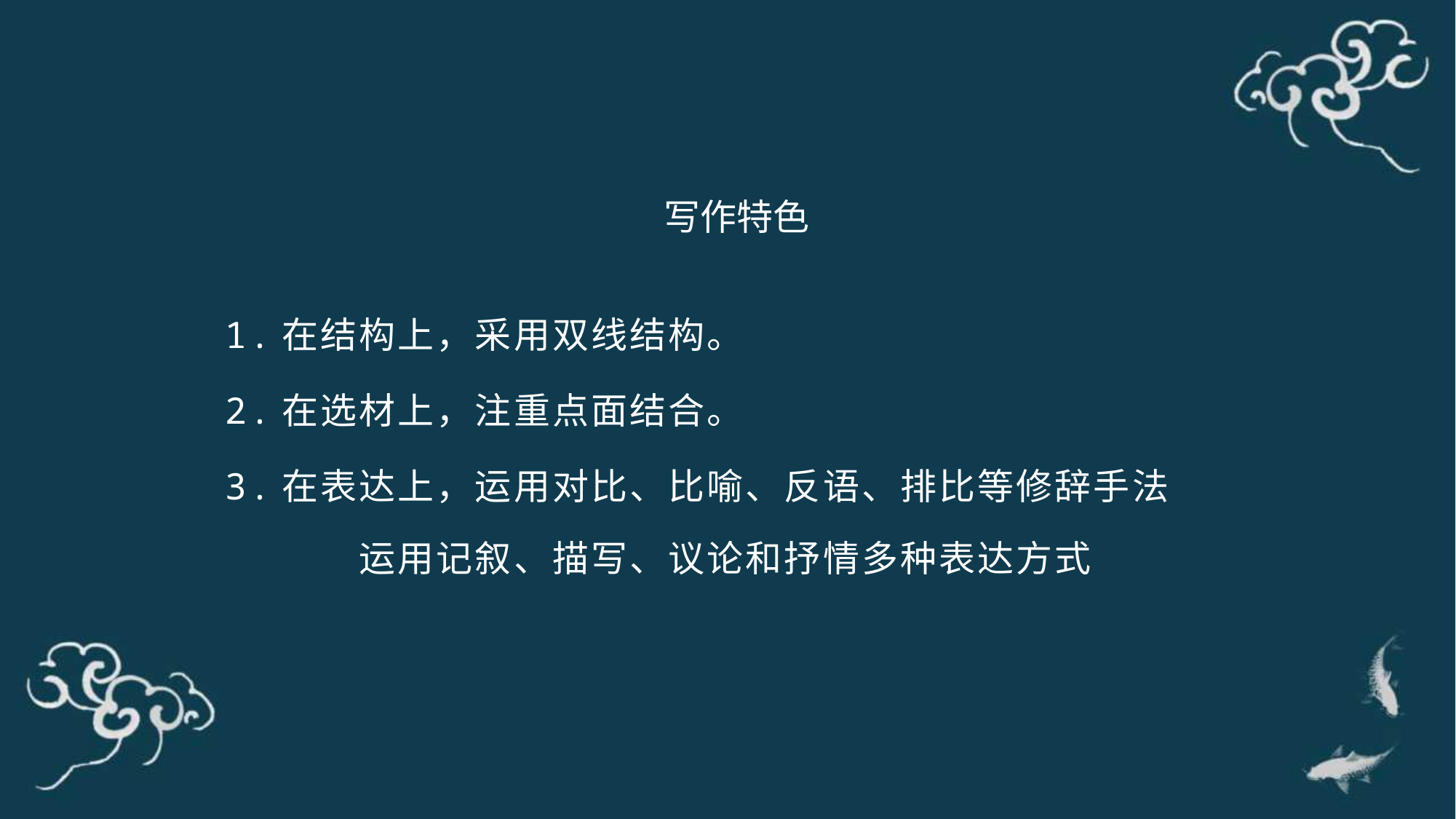

写作特色
1.在结构上，采用双线结构。
2.在选材上，注重点面结合。
3.在表达上，运用对比、比喻、反语、排比等修辞手法
            运用记叙、描写、议论和抒情多种表达方式